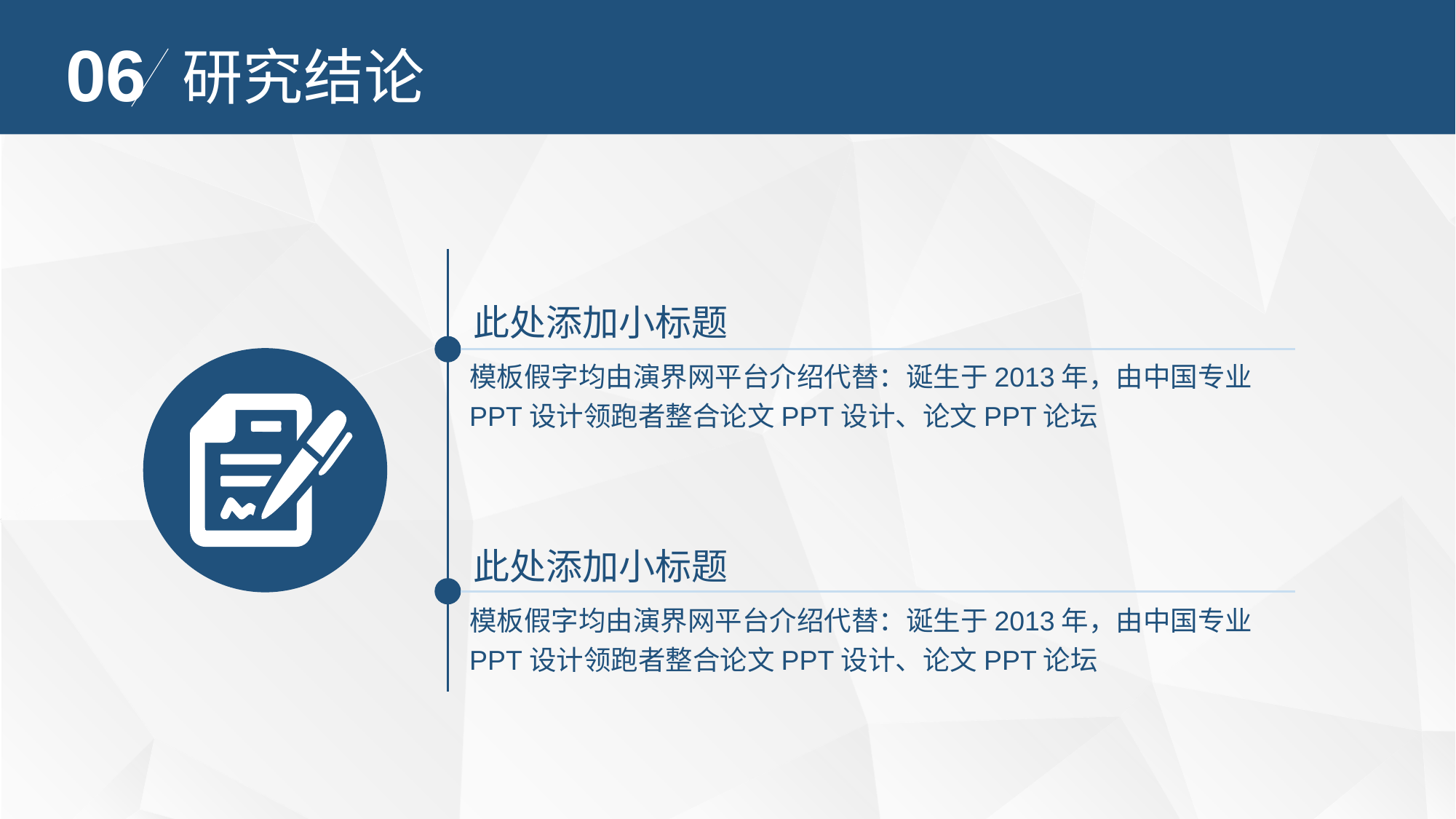

06
研究结论

此处添加小标题
模板假字均由演界网平台介绍代替：诞生于2013年，由中国专业PPT设计领跑者整合论文PPT设计、论文PPT论坛

此处添加小标题
模板假字均由演界网平台介绍代替：诞生于2013年，由中国专业PPT设计领跑者整合论文PPT设计、论文PPT论坛